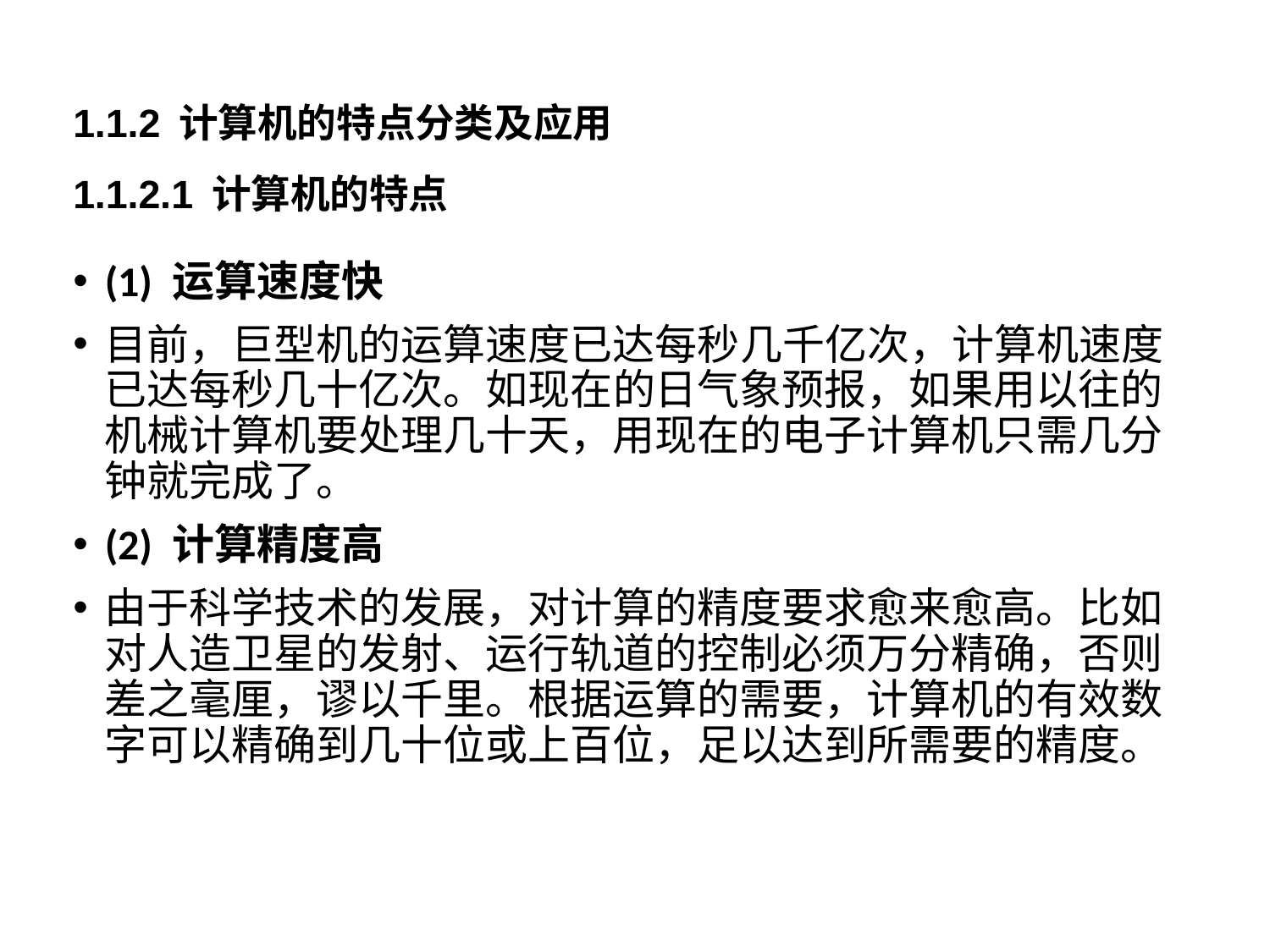

# 1.1.2 计算机的特点分类及应用 1.1.2.1 计算机的特点
(1) 运算速度快
目前，巨型机的运算速度已达每秒几千亿次，计算机速度已达每秒几十亿次。如现在的日气象预报，如果用以往的机械计算机要处理几十天，用现在的电子计算机只需几分钟就完成了。
(2) 计算精度高
由于科学技术的发展，对计算的精度要求愈来愈高。比如对人造卫星的发射、运行轨道的控制必须万分精确，否则差之毫厘，谬以千里。根据运算的需要，计算机的有效数字可以精确到几十位或上百位，足以达到所需要的精度。